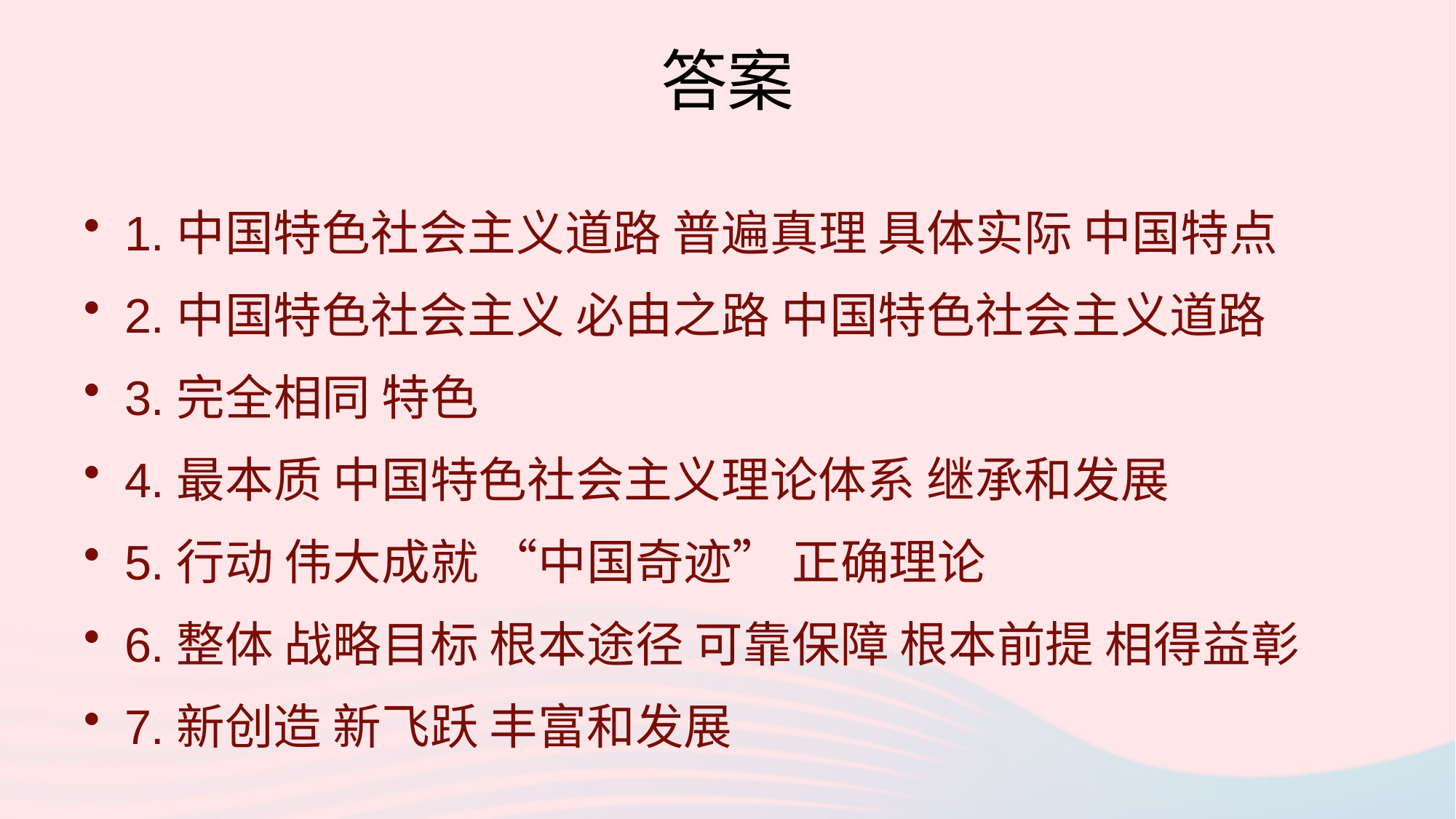

# 答案
1.中国特色社会主义道路 普遍真理 具体实际 中国特点
2.中国特色社会主义 必由之路 中国特色社会主义道路
3.完全相同 特色
4.最本质 中国特色社会主义理论体系 继承和发展
5.行动 伟大成就 “中国奇迹” 正确理论
6.整体 战略目标 根本途径 可靠保障 根本前提 相得益彰
7.新创造 新飞跃 丰富和发展